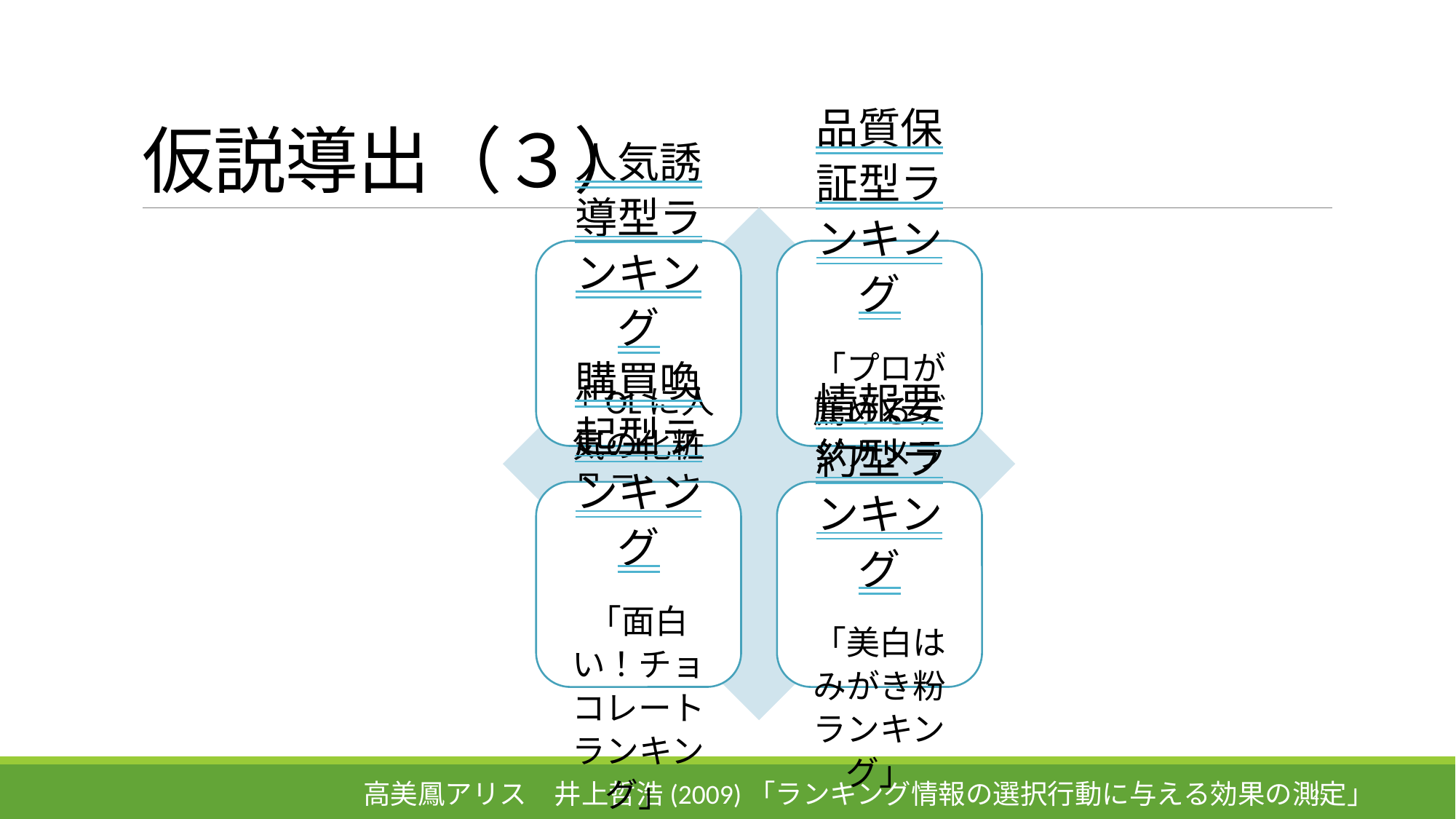

# 仮説導出（３）

品質保証型ランキング
高美鳳アリス　井上哲浩(2009)「ランキング情報の選択行動に与える効果の測定」
25